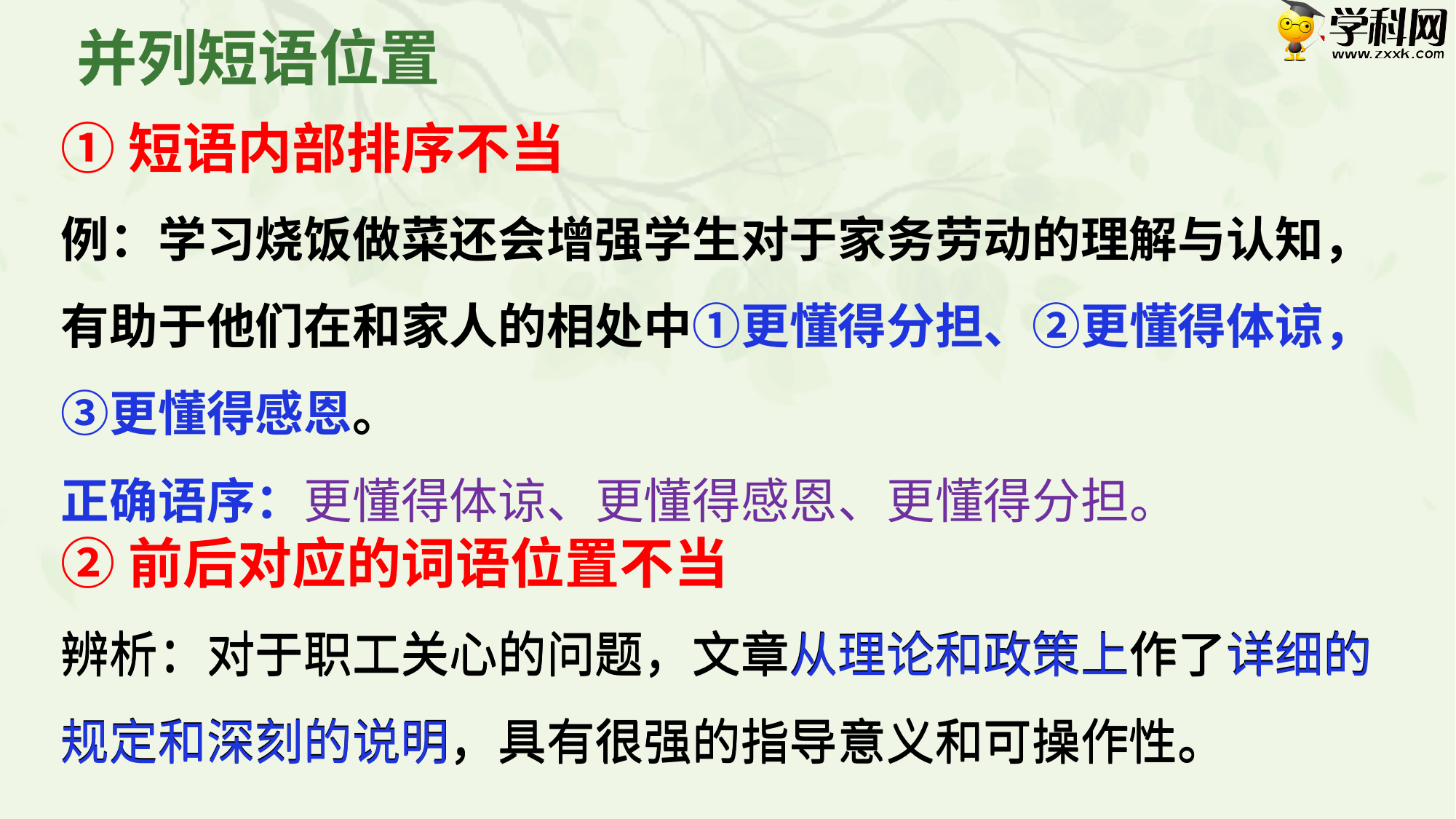

并列短语位置
①短语内部排序不当
例：学习烧饭做菜还会增强学生对于家务劳动的理解与认知，有助于他们在和家人的相处中①更懂得分担、②更懂得体谅，③更懂得感恩。
正确语序：更懂得体谅、更懂得感恩、更懂得分担。
②前后对应的词语位置不当
辨析：对于职工关心的问题，文章从理论和政策上作了详细的规定和深刻的说明，具有很强的指导意义和可操作性。

辨析：对于职工关心的问题，文章从理论和政策上作了详细的规定和深刻的说明，具有很强的指导意义和可操作性。